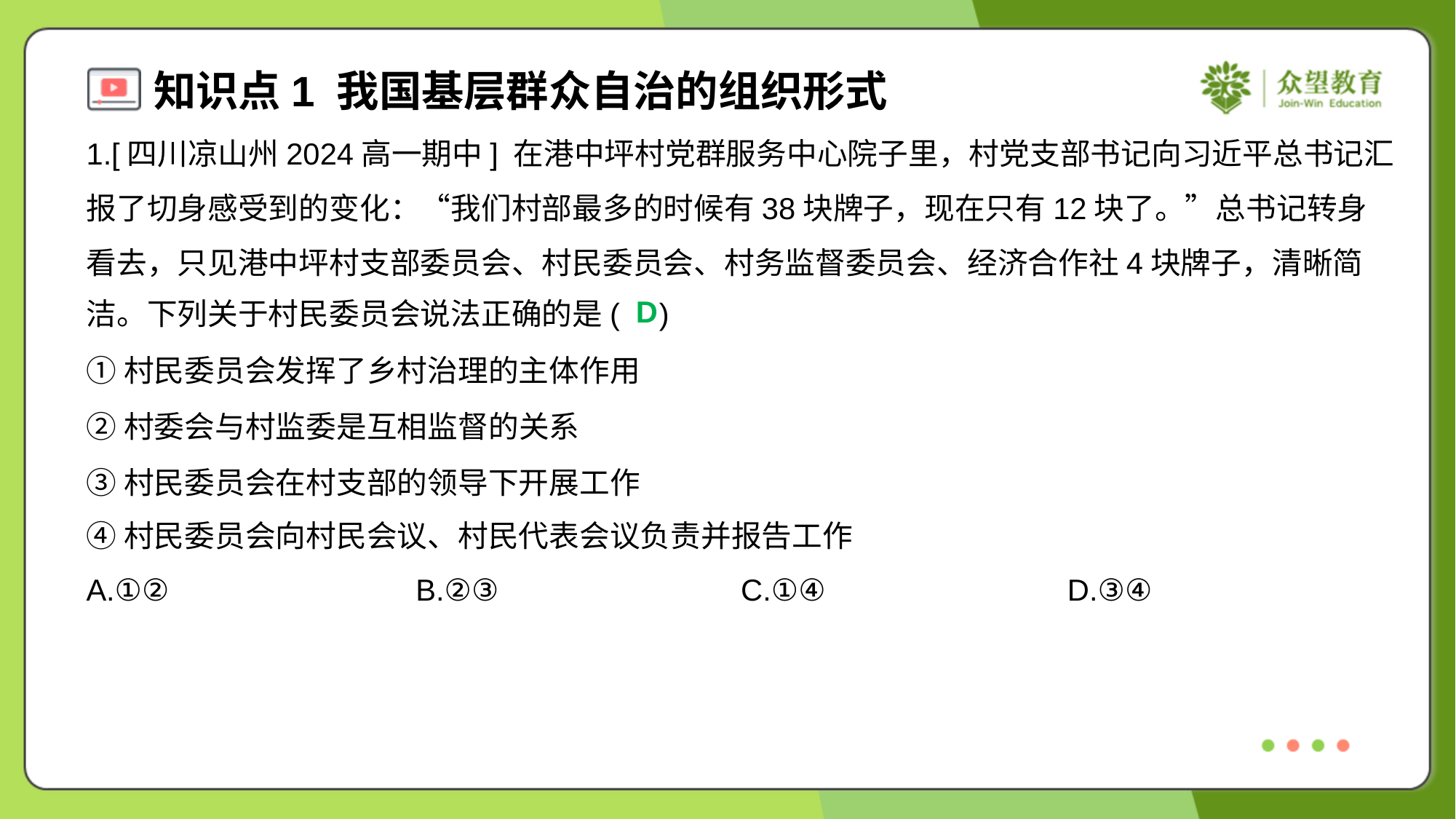

1.[四川凉山州2024高一期中] 在港中坪村党群服务中心院子里，村党支部书记向习近平总书记汇
报了切身感受到的变化：“我们村部最多的时候有38块牌子，现在只有12块了。”总书记转身
看去，只见港中坪村支部委员会、村民委员会、村务监督委员会、经济合作社4块牌子，清晰简
洁。下列关于村民委员会说法正确的是(     )
D
①村民委员会发挥了乡村治理的主体作用
②村委会与村监委是互相监督的关系
③村民委员会在村支部的领导下开展工作
④村民委员会向村民会议、村民代表会议负责并报告工作
A.①②	B.②③	C.①④	D.③④